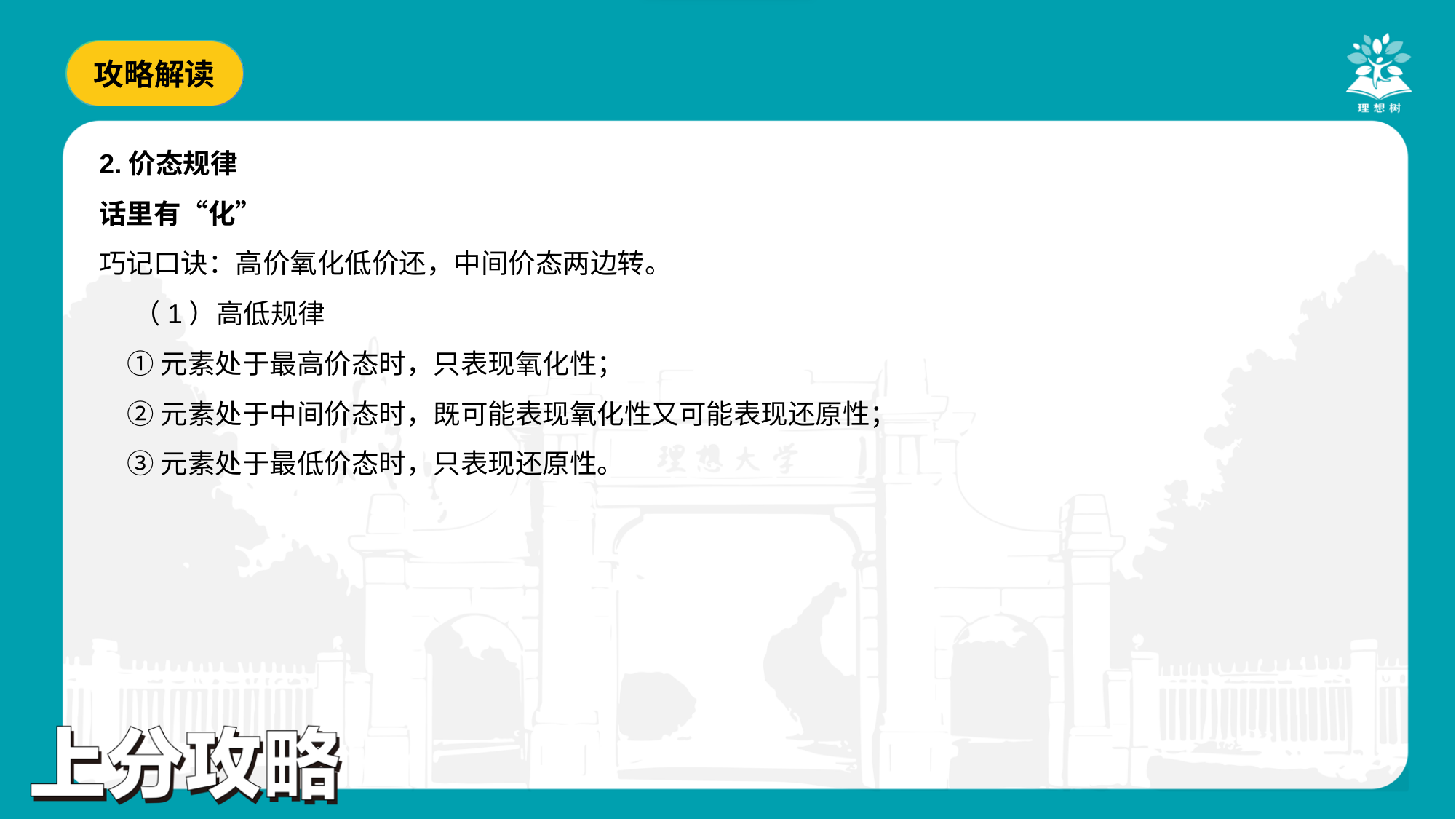

2.价态规律
话里有“化”
巧记口诀：高价氧化低价还，中间价态两边转。
    （1）高低规律
    ①元素处于最高价态时，只表现氧化性；
    ②元素处于中间价态时，既可能表现氧化性又可能表现还原性；
    ③元素处于最低价态时，只表现还原性。